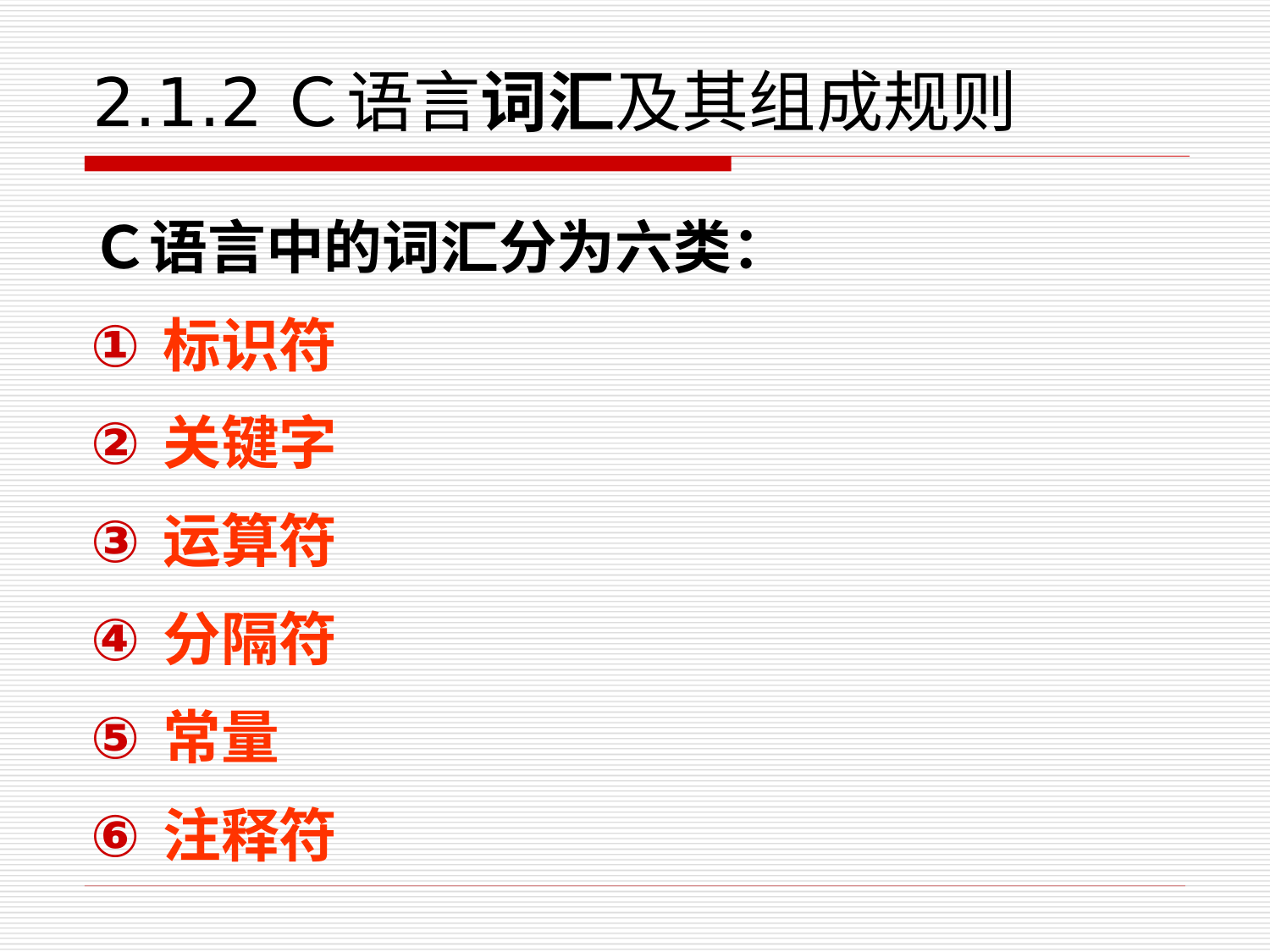

# 2.1.2Ｃ语言词汇及其组成规则
Ｃ语言中的词汇分为六类：
标识符
关键字
运算符
分隔符
常量
注释符